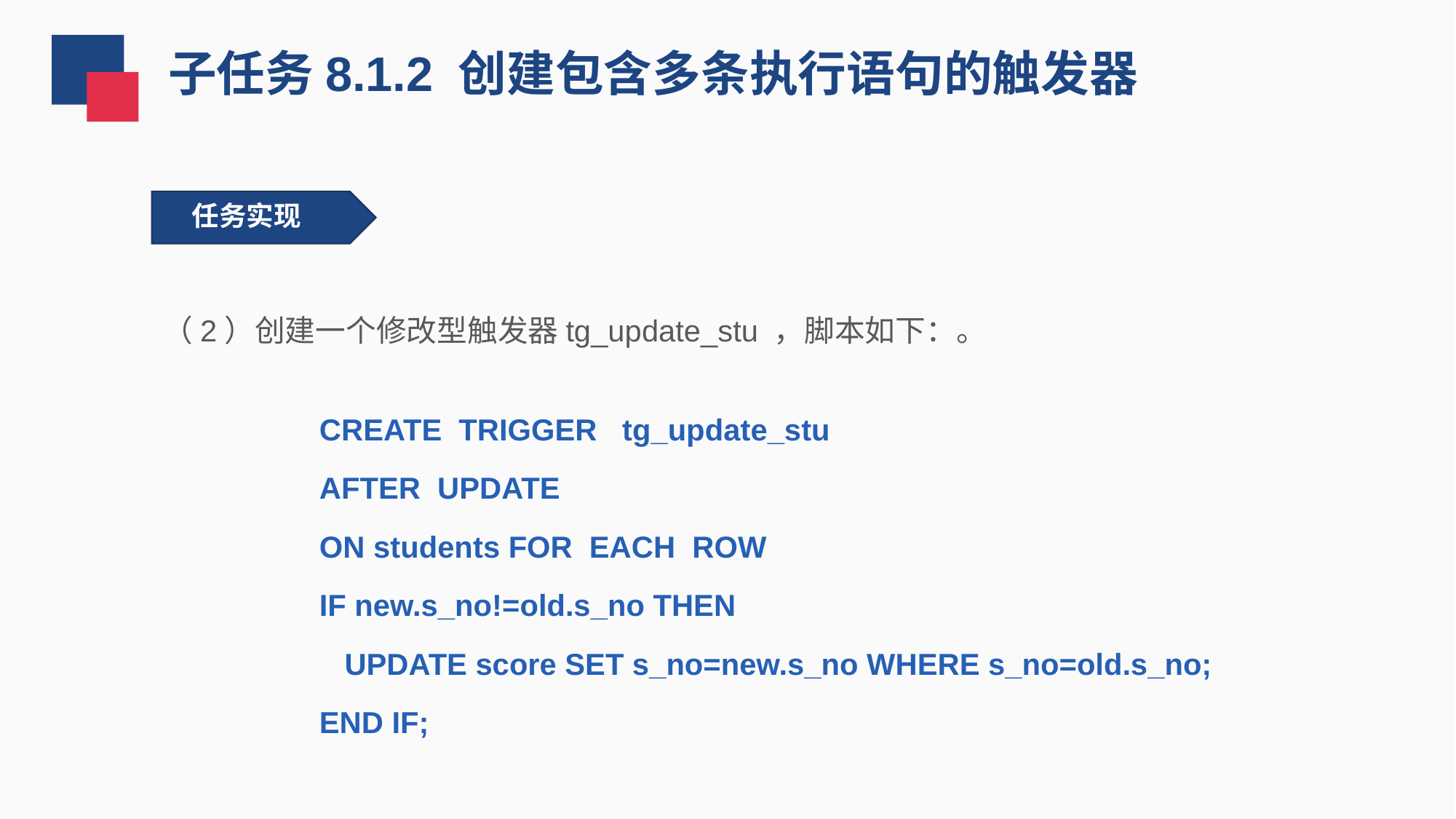

子任务8.1.2 创建包含多条执行语句的触发器

任务实现
（2）创建一个修改型触发器tg_update_stu ，脚本如下：。
CREATE  TRIGGER   tg_update_stu
AFTER  UPDATE
ON students FOR  EACH  ROW
IF new.s_no!=old.s_no THEN
   UPDATE score SET s_no=new.s_no WHERE s_no=old.s_no;
END IF;